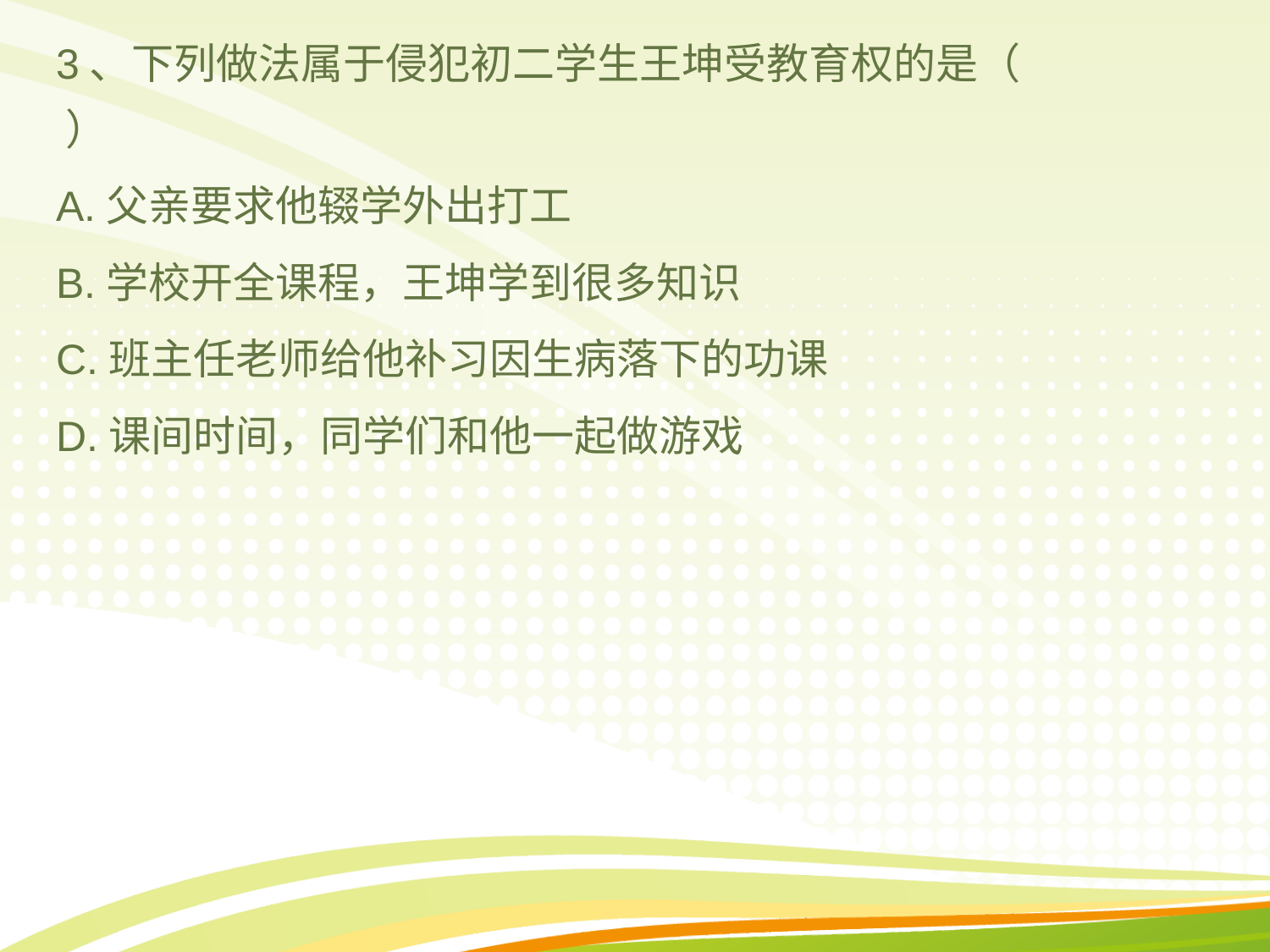

3、下列做法属于侵犯初二学生王坤受教育权的是（   ）
A.父亲要求他辍学外出打工
B.学校开全课程，王坤学到很多知识
C.班主任老师给他补习因生病落下的功课
D.课间时间，同学们和他一起做游戏